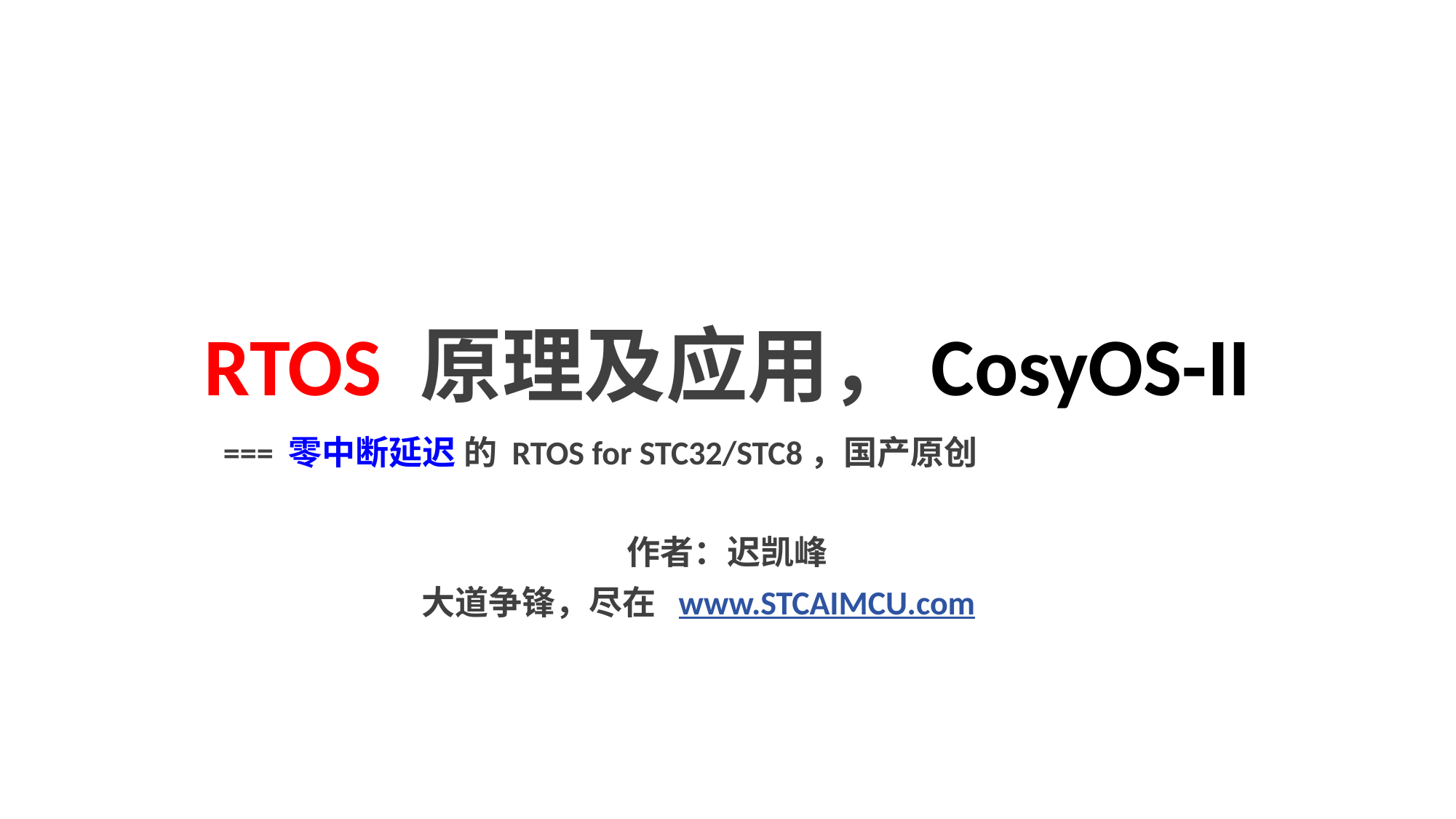

# RTOS 原理及应用，CosyOS-II
    === 零中断延迟 的 RTOS for STC32/STC8，国产原创

作者：迟凯峰
                             大道争锋，尽在  www.STCAIMCU.com